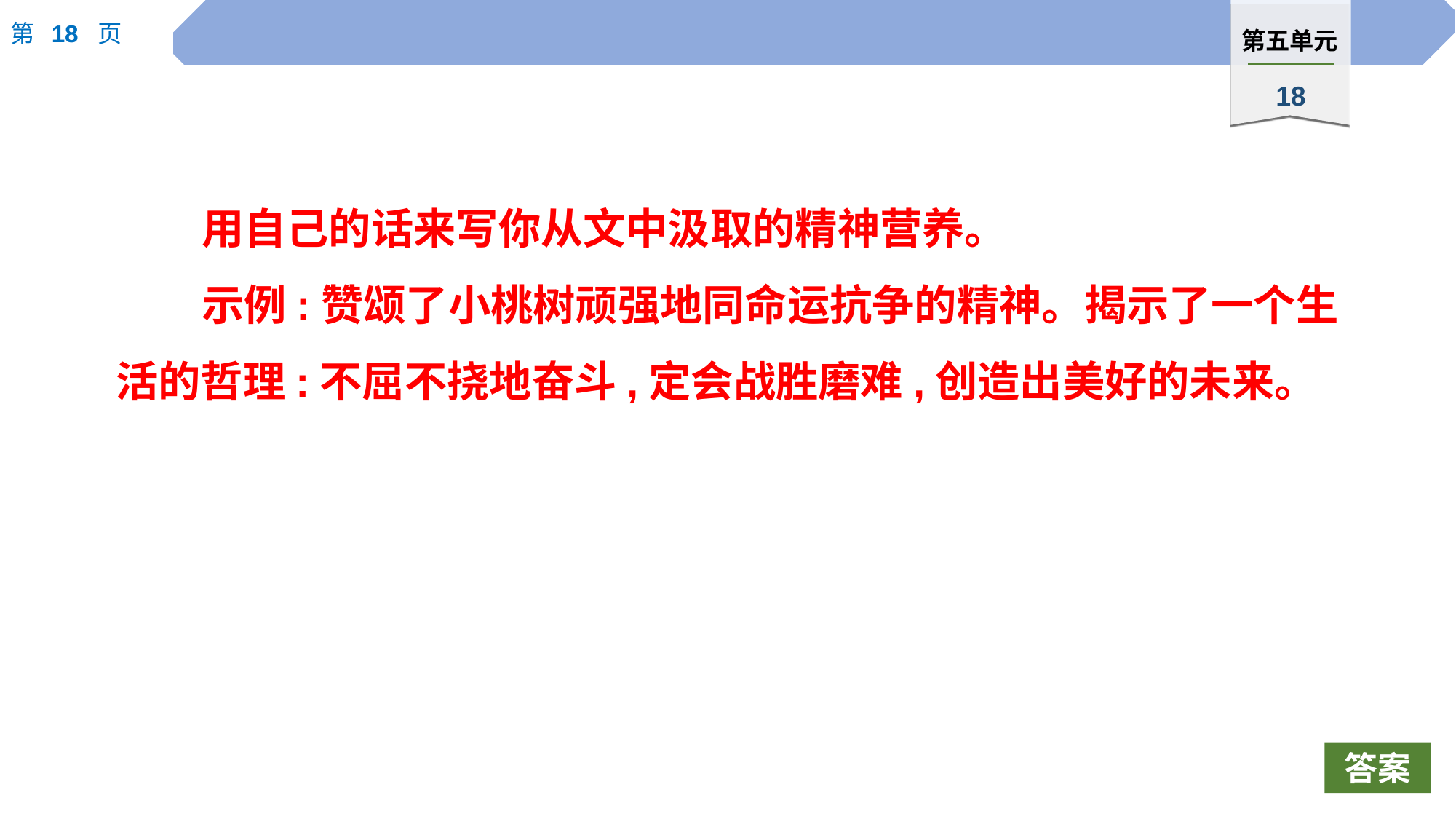

用自己的话来写你从文中汲取的精神营养。
示例:赞颂了小桃树顽强地同命运抗争的精神。揭示了一个生活的哲理:不屈不挠地奋斗,定会战胜磨难,创造出美好的未来。
答案